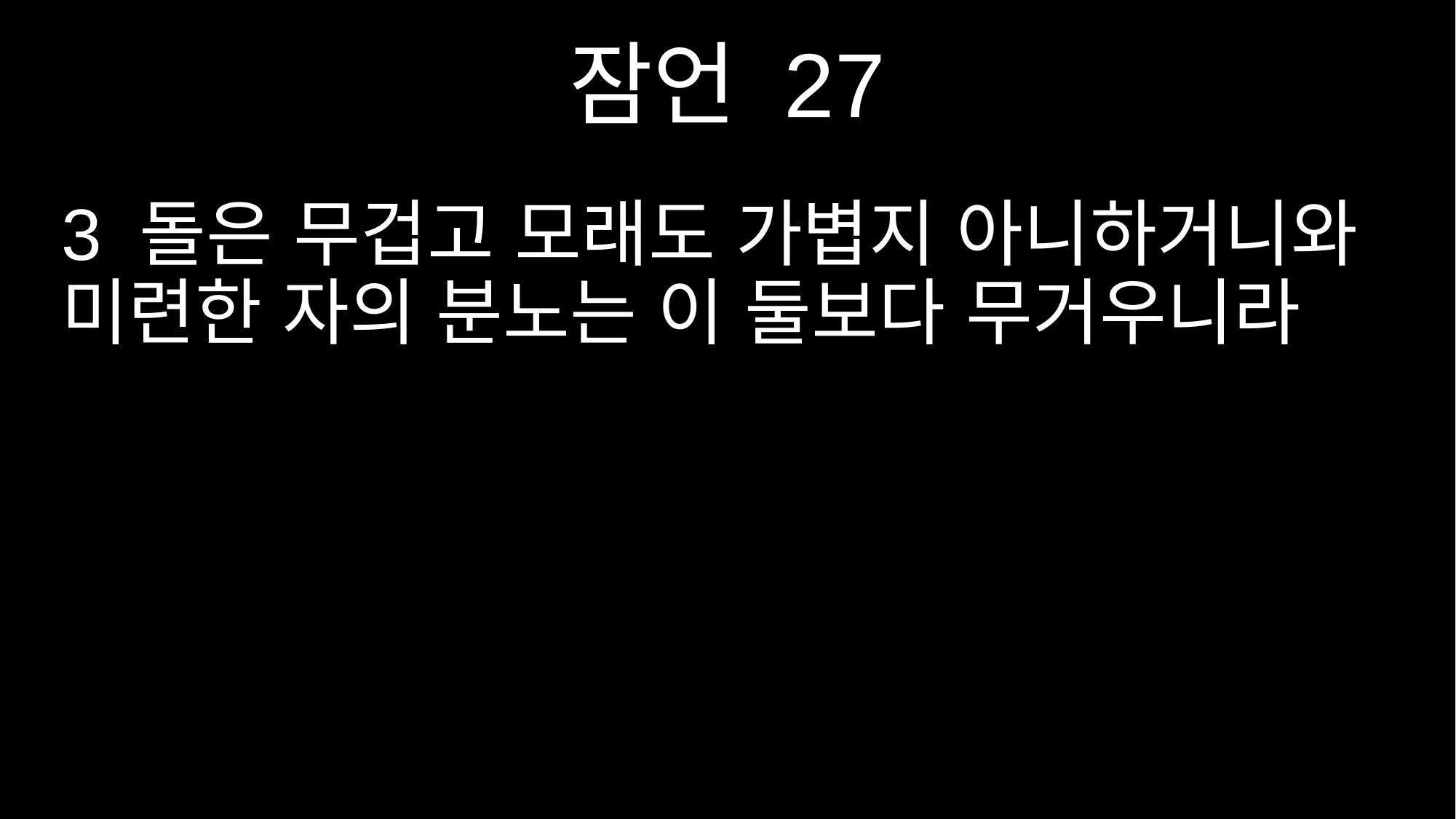

잠언 27
3 돌은 무겁고 모래도 가볍지 아니하거니와 미련한 자의 분노는 이 둘보다 무거우니라